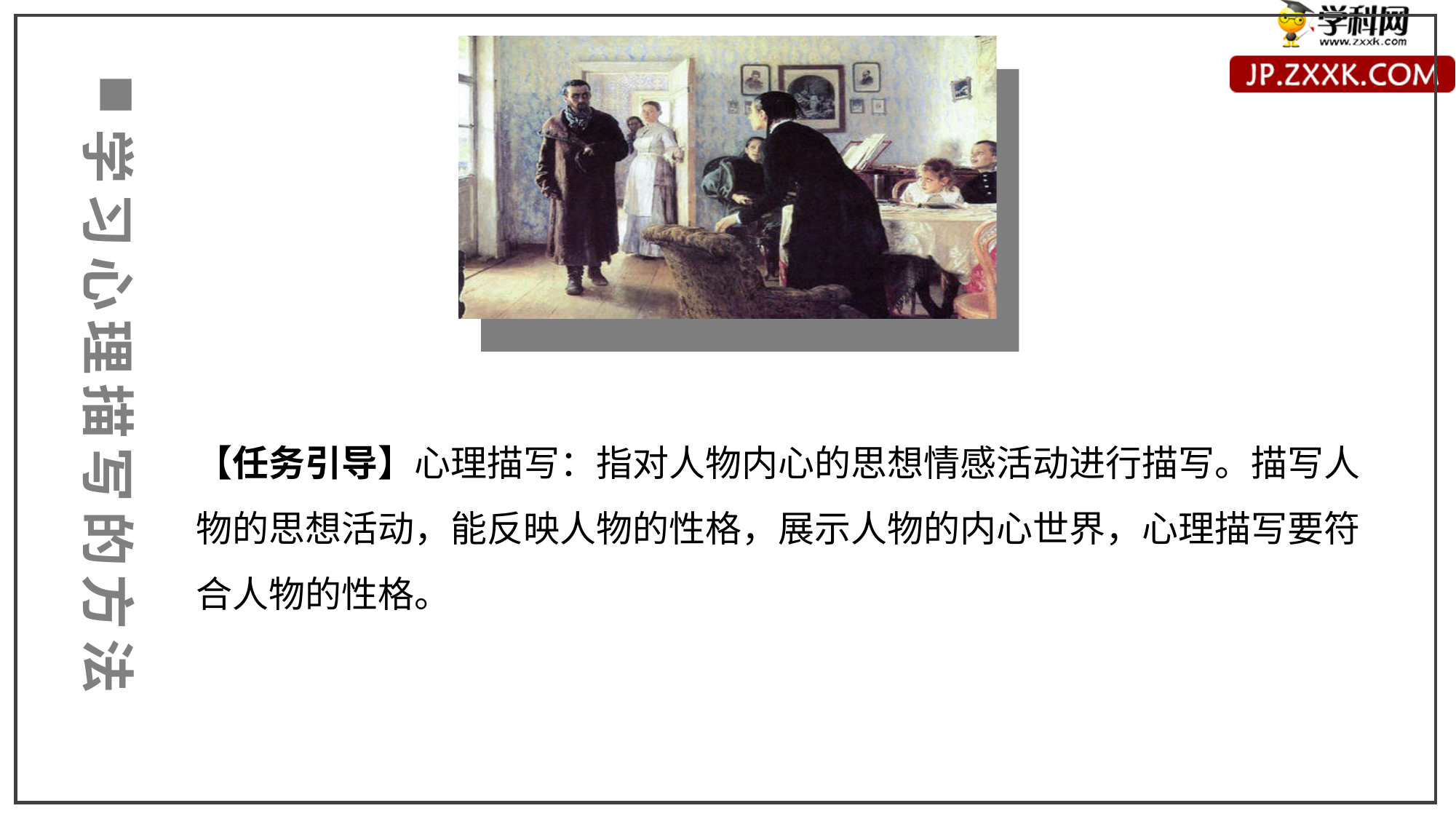

学习心理描写的方法

【任务引导】心理描写：指对人物内心的思想情感活动进行描写。描写人物的思想活动，能反映人物的性格，展示人物的内心世界，心理描写要符合人物的性格。